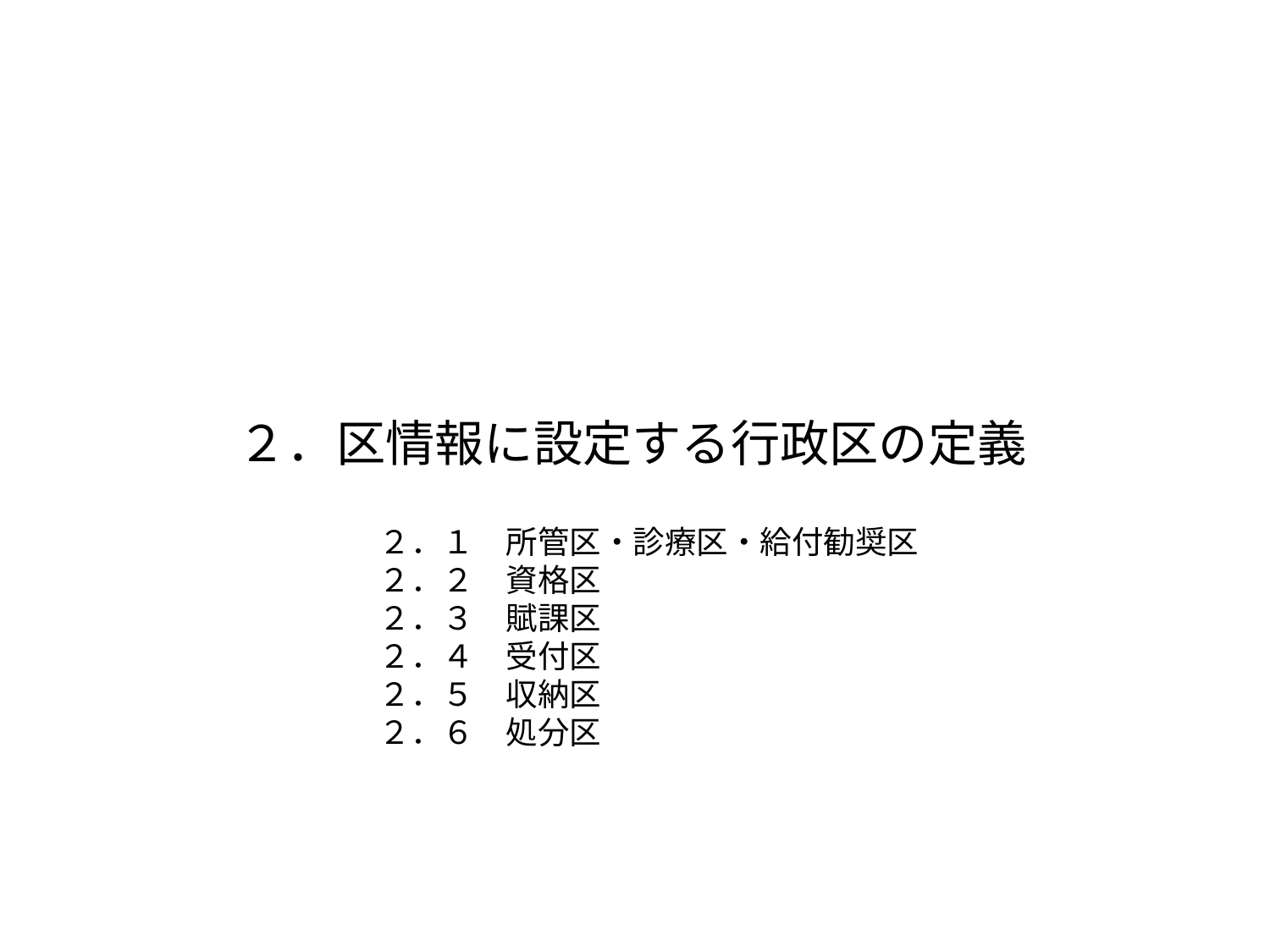

２．区情報に設定する行政区の定義
　２．１　所管区・診療区・給付勧奨区
　２．２　資格区
　２．３　賦課区
　２．４　受付区
　２．５　収納区
　２．６　処分区